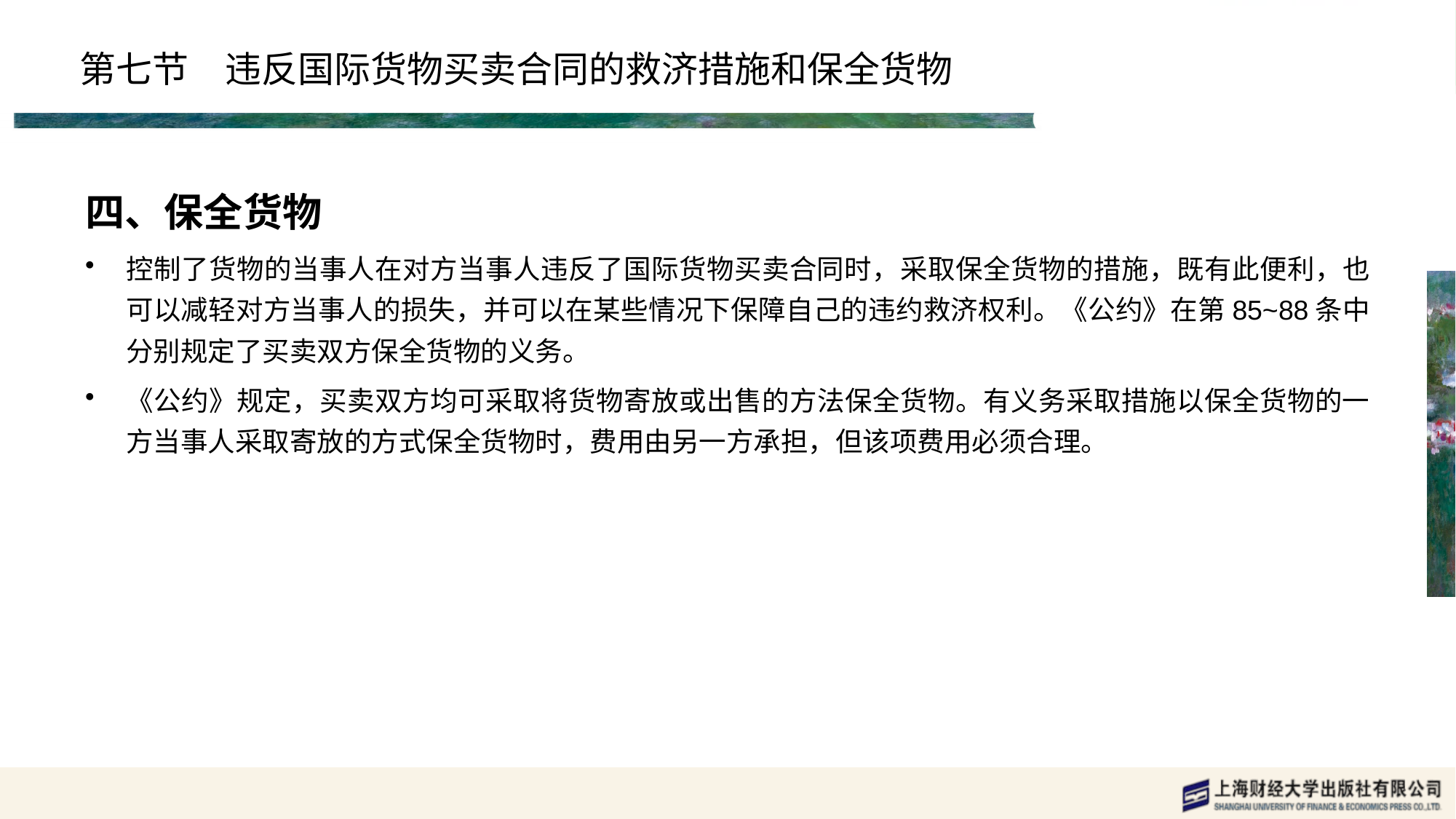

# 第七节　违反国际货物买卖合同的救济措施和保全货物
四、保全货物
控制了货物的当事人在对方当事人违反了国际货物买卖合同时，采取保全货物的措施，既有此便利，也可以减轻对方当事人的损失，并可以在某些情况下保障自己的违约救济权利。《公约》在第85~88条中分别规定了买卖双方保全货物的义务。
《公约》规定，买卖双方均可采取将货物寄放或出售的方法保全货物。有义务采取措施以保全货物的一方当事人采取寄放的方式保全货物时，费用由另一方承担，但该项费用必须合理。